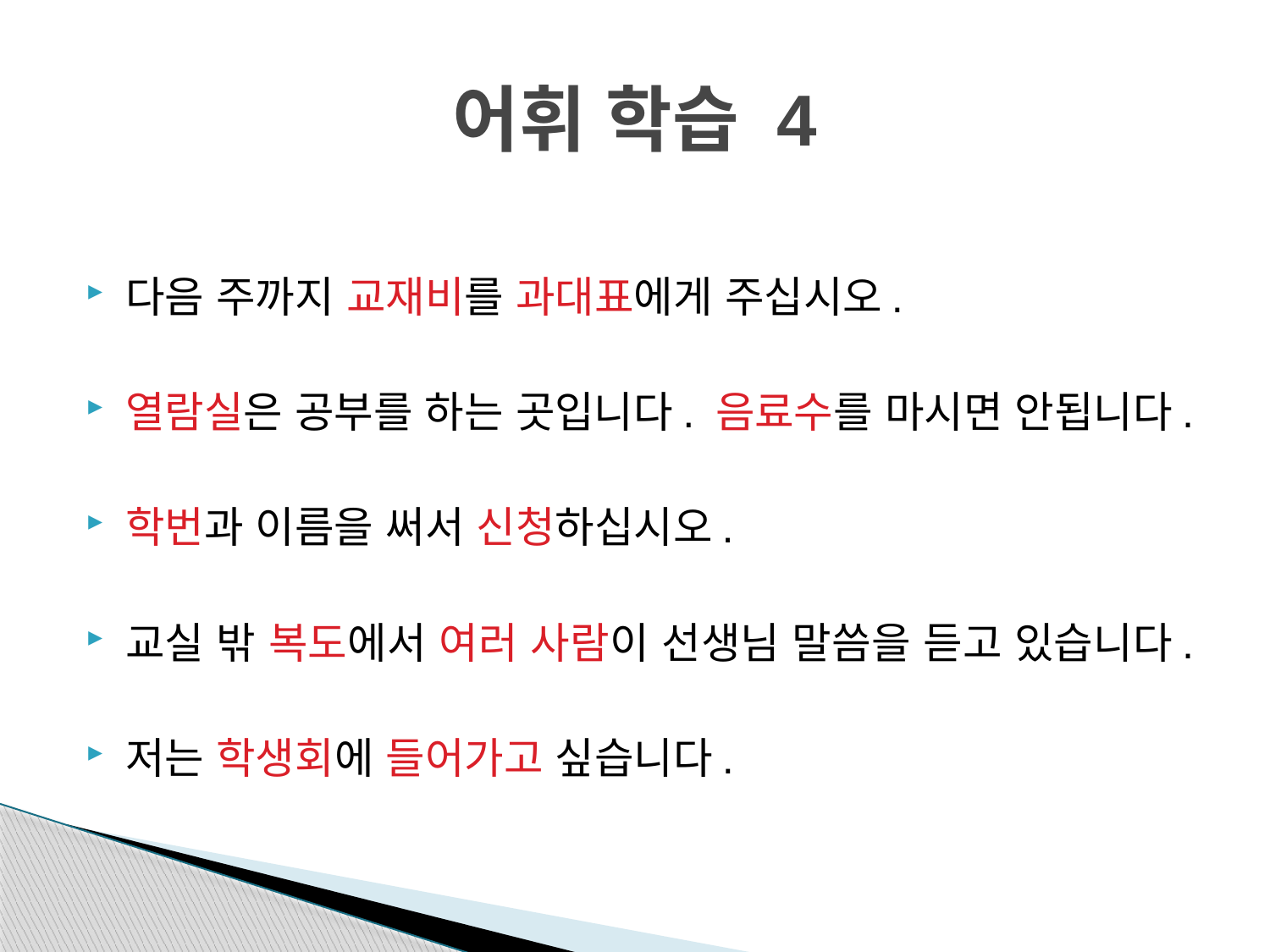

# 어휘 학습 4

다음 주까지 교재비를 과대표에게 주십시오.

열람실은 공부를 하는 곳입니다. 음료수를 마시면 안됩니다.

학번과 이름을 써서 신청하십시오.

교실 밖 복도에서 여러 사람이 선생님 말씀을 듣고 있습니다.

저는 학생회에 들어가고 싶습니다.